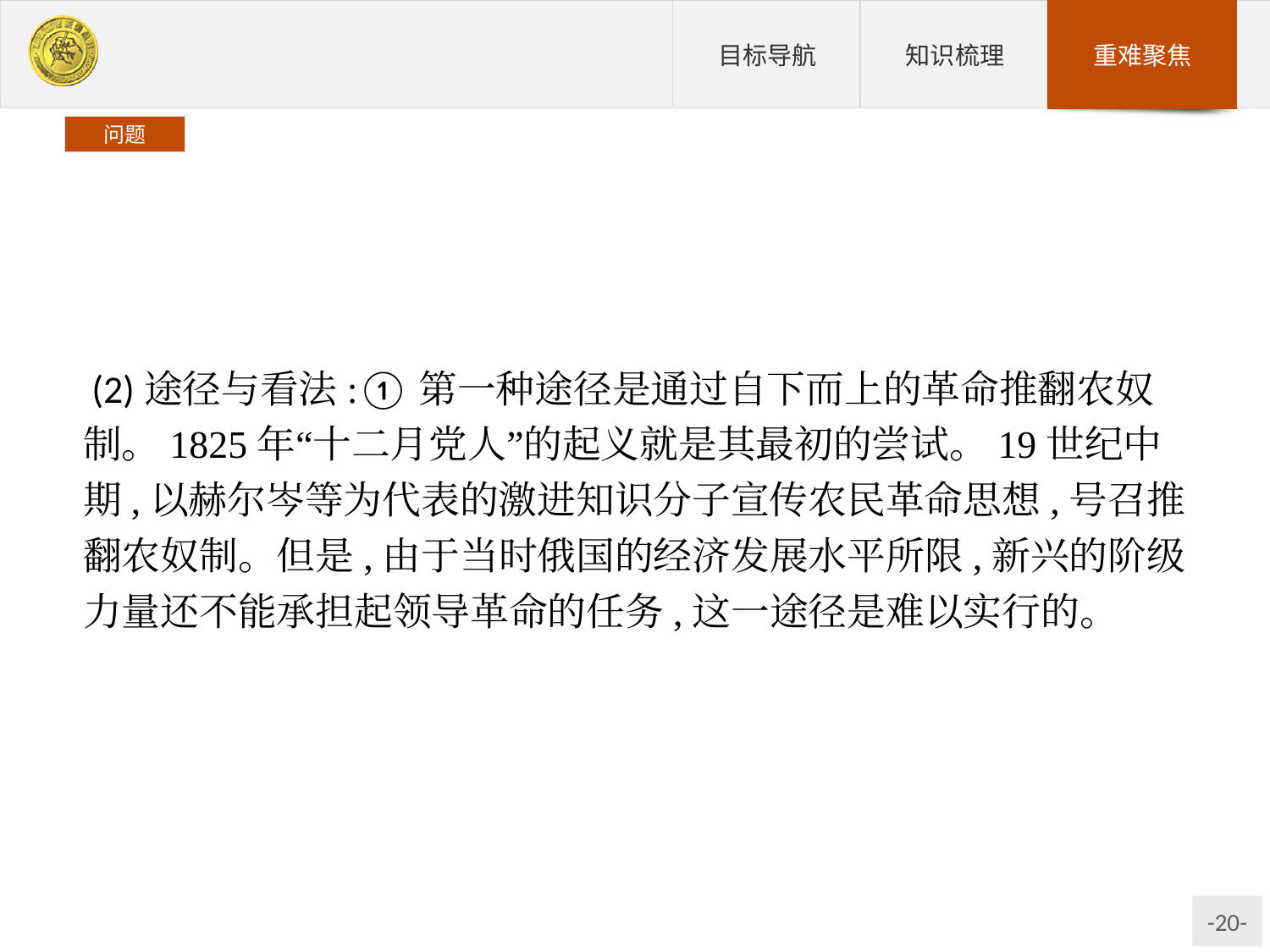

问题
 (2)途径与看法:①第一种途径是通过自下而上的革命推翻农奴制。1825年“十二月党人”的起义就是其最初的尝试。19世纪中期,以赫尔岑等为代表的激进知识分子宣传农民革命思想,号召推翻农奴制。但是,由于当时俄国的经济发展水平所限,新兴的阶级力量还不能承担起领导革命的任务,这一途径是难以实行的。